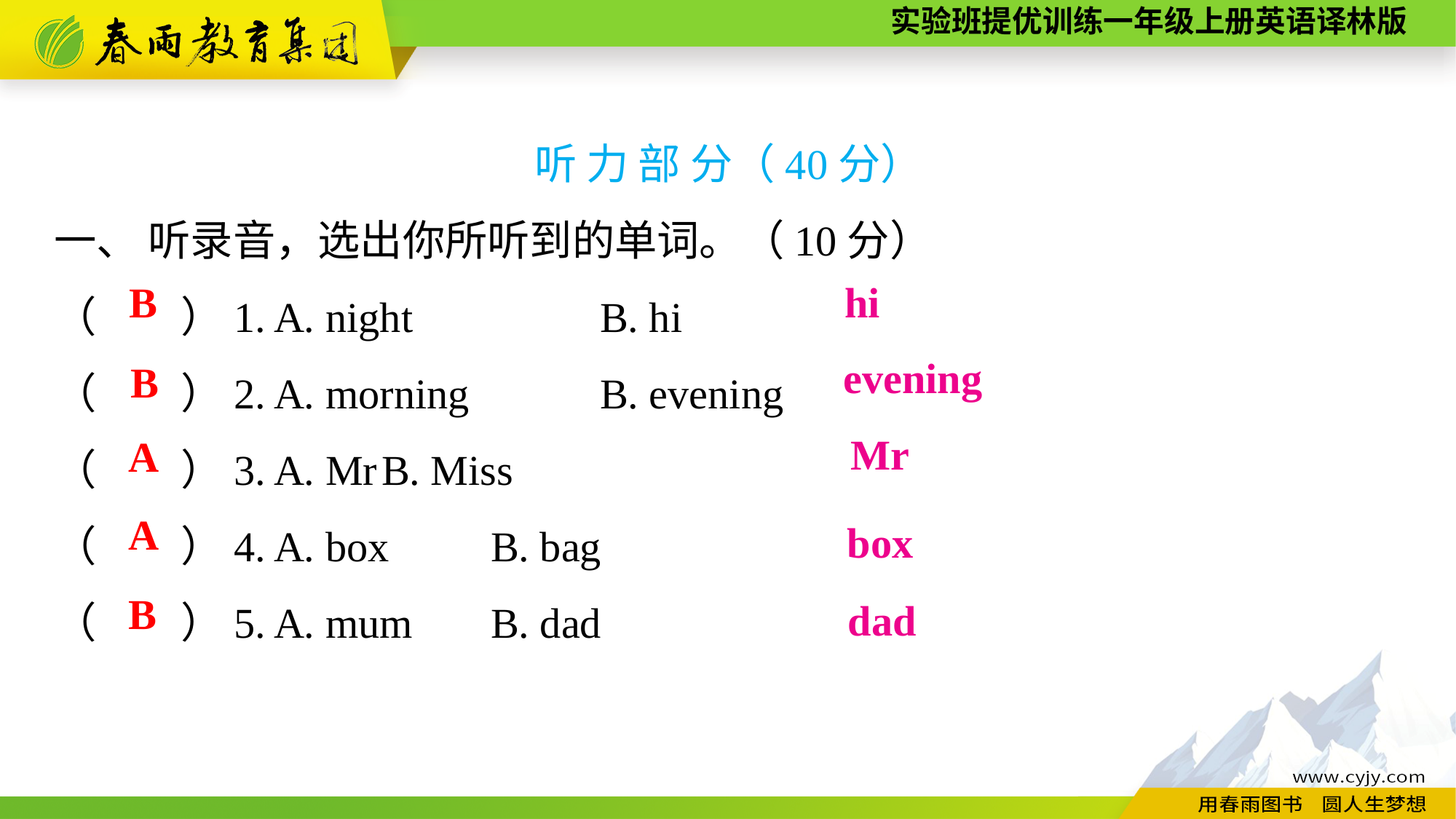

听 力 部 分（40分）
一、 听录音，选出你所听到的单词。（10分）
（　　）1. A. night　　	B. hi
（　　）2. A. morning　　	B. evening
（　　）3. A. Mr	B. Miss
（　　）4. A. box	B. bag
（　　）5. A. mum	B. dad
hi
B
 evening
B
Mr
A
A
box
B
dad